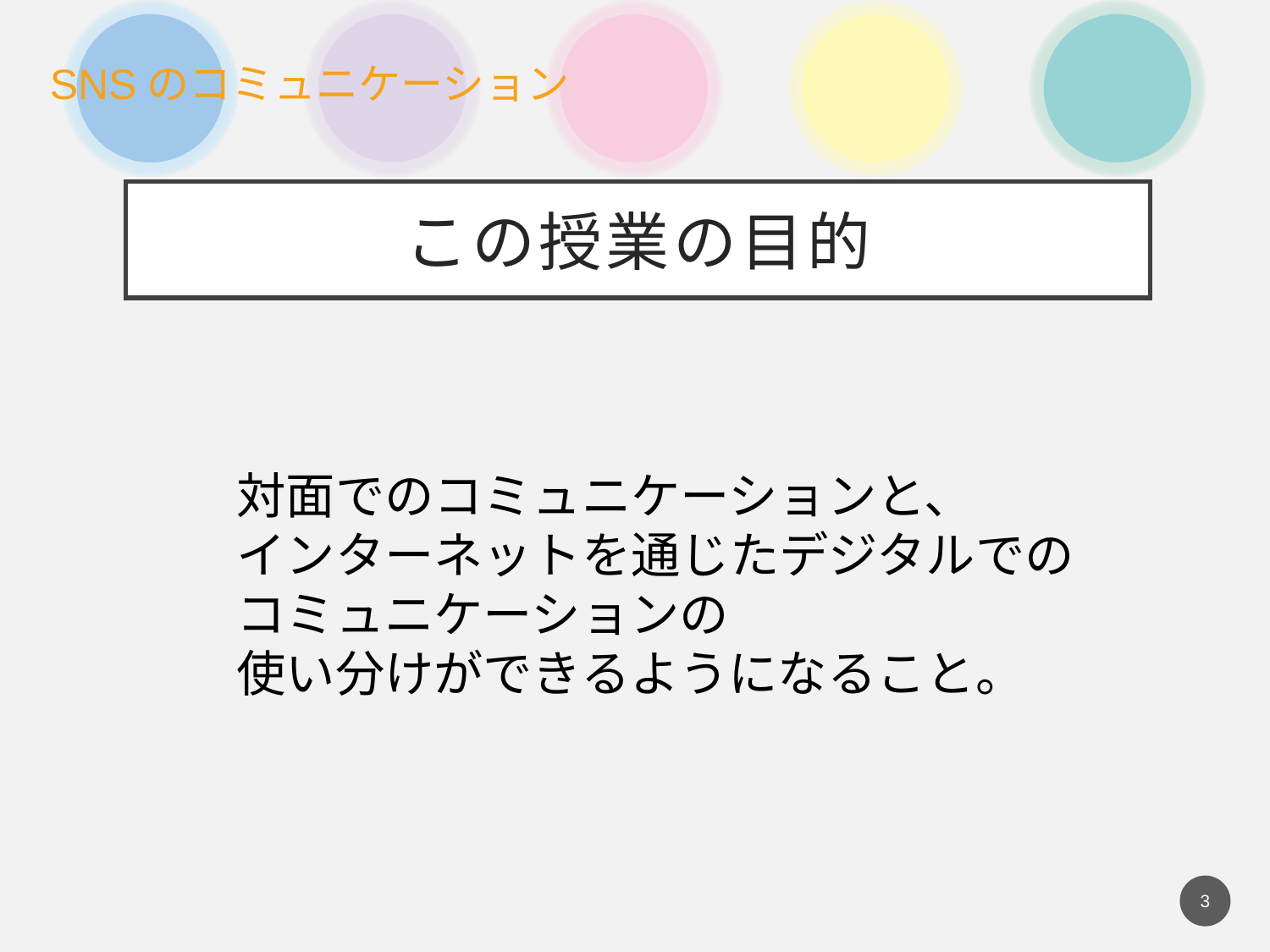

この授業の目的
対面でのコミュニケーションと、
インターネットを通じたデジタルでのコミュニケーションの
使い分けができるようになること。
3